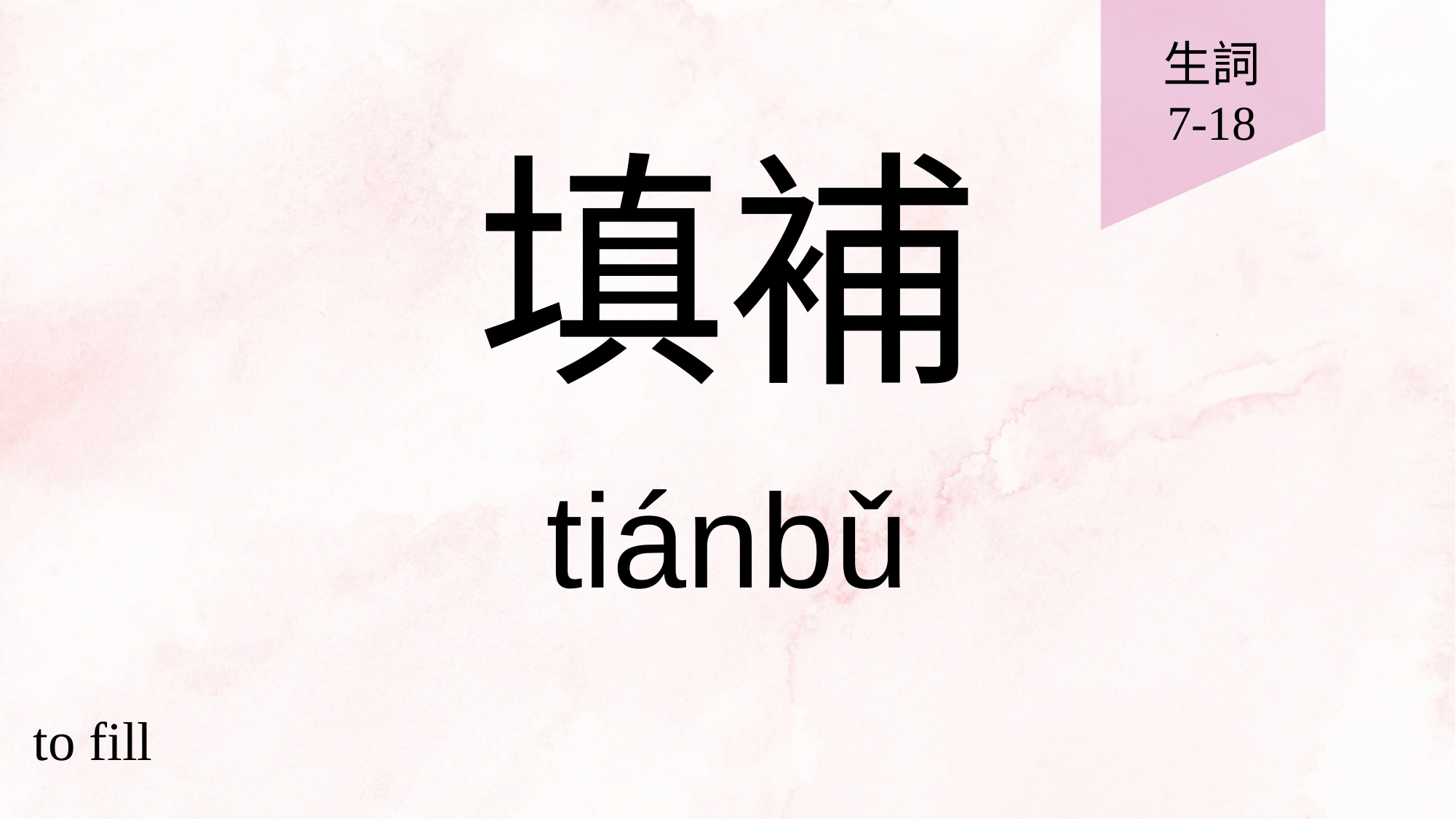

生詞
7-18
# 填補
tiánbǔ
to fill